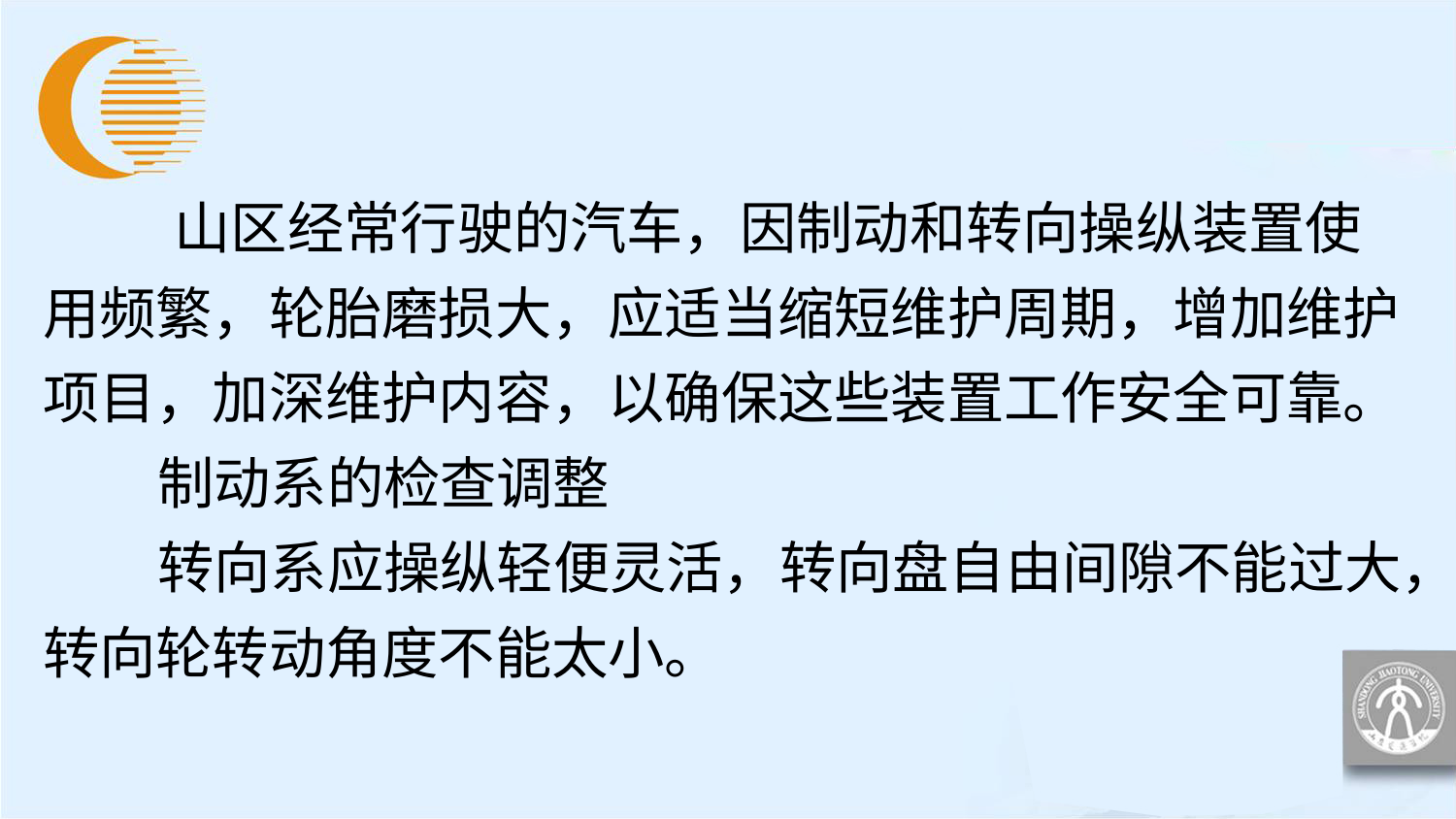

山区经常行驶的汽车，因制动和转向操纵装置使用频繁，轮胎磨损大，应适当缩短维护周期，增加维护项目，加深维护内容，以确保这些装置工作安全可靠。
制动系的检查调整
转向系应操纵轻便灵活，转向盘自由间隙不能过大，转向轮转动角度不能太小。